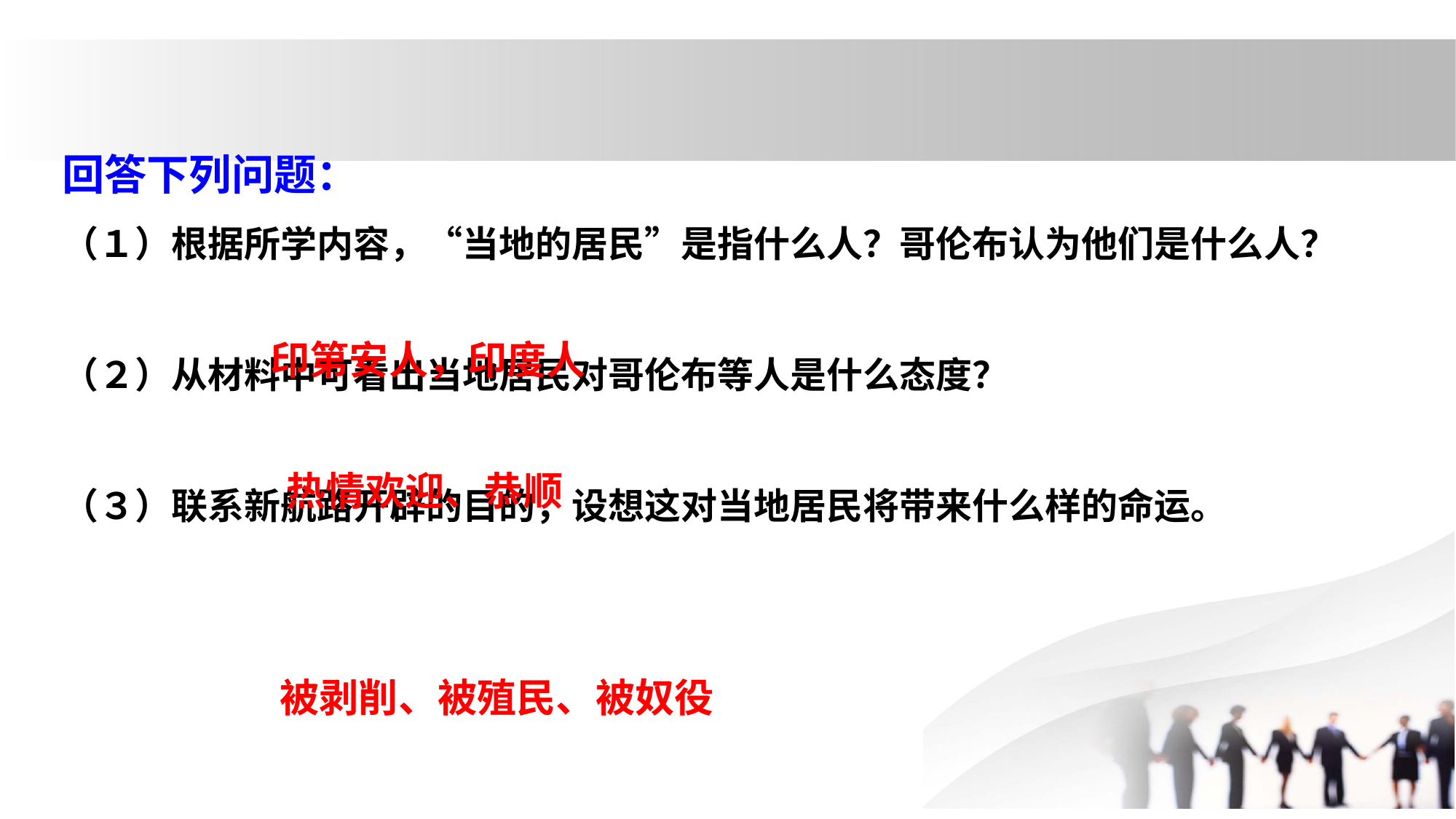

回答下列问题：
（１）根据所学内容，“当地的居民”是指什么人？哥伦布认为他们是什么人？

（２）从材料中可看出当地居民对哥伦布等人是什么态度？

（３）联系新航路开辟的目的，设想这对当地居民将带来什么样的命运。
印第安人，印度人
热情欢迎、恭顺
被剥削、被殖民、被奴役